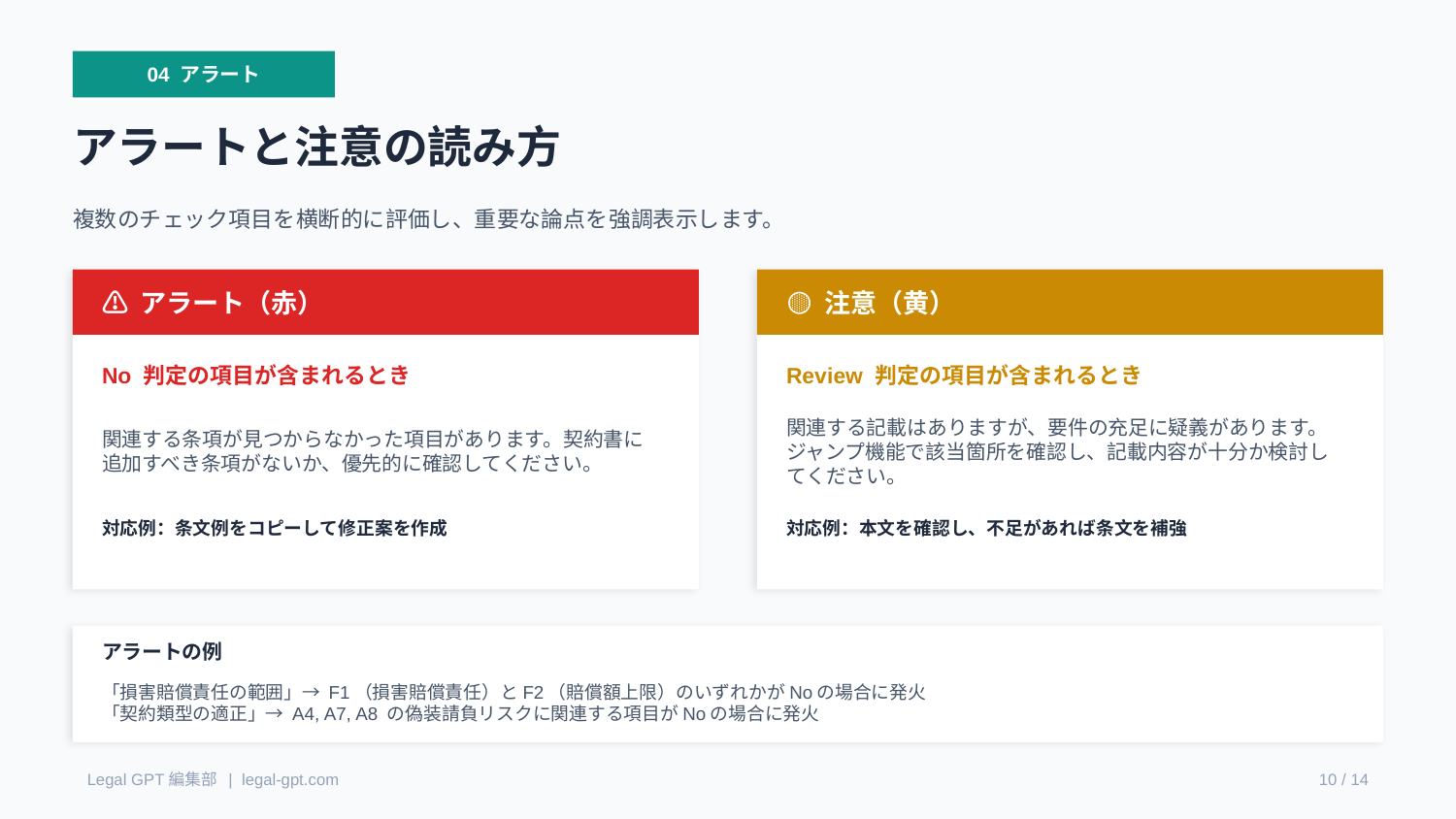

04 アラート
アラートと注意の読み方
複数のチェック項目を横断的に評価し、重要な論点を強調表示します。

⚠️ アラート（赤）
🟡 注意（黄）
No 判定の項目が含まれるとき
Review 判定の項目が含まれるとき
関連する条項が見つからなかった項目があります。契約書に追加すべき条項がないか、優先的に確認してください。
関連する記載はありますが、要件の充足に疑義があります。ジャンプ機能で該当箇所を確認し、記載内容が十分か検討してください。
対応例：条文例をコピーして修正案を作成
対応例：本文を確認し、不足があれば条文を補強

アラートの例
「損害賠償責任の範囲」→ F1（損害賠償責任）とF2（賠償額上限）のいずれかがNoの場合に発火
「契約類型の適正」→ A4, A7, A8 の偽装請負リスクに関連する項目がNoの場合に発火
Legal GPT編集部  |  legal-gpt.com
10 / 14